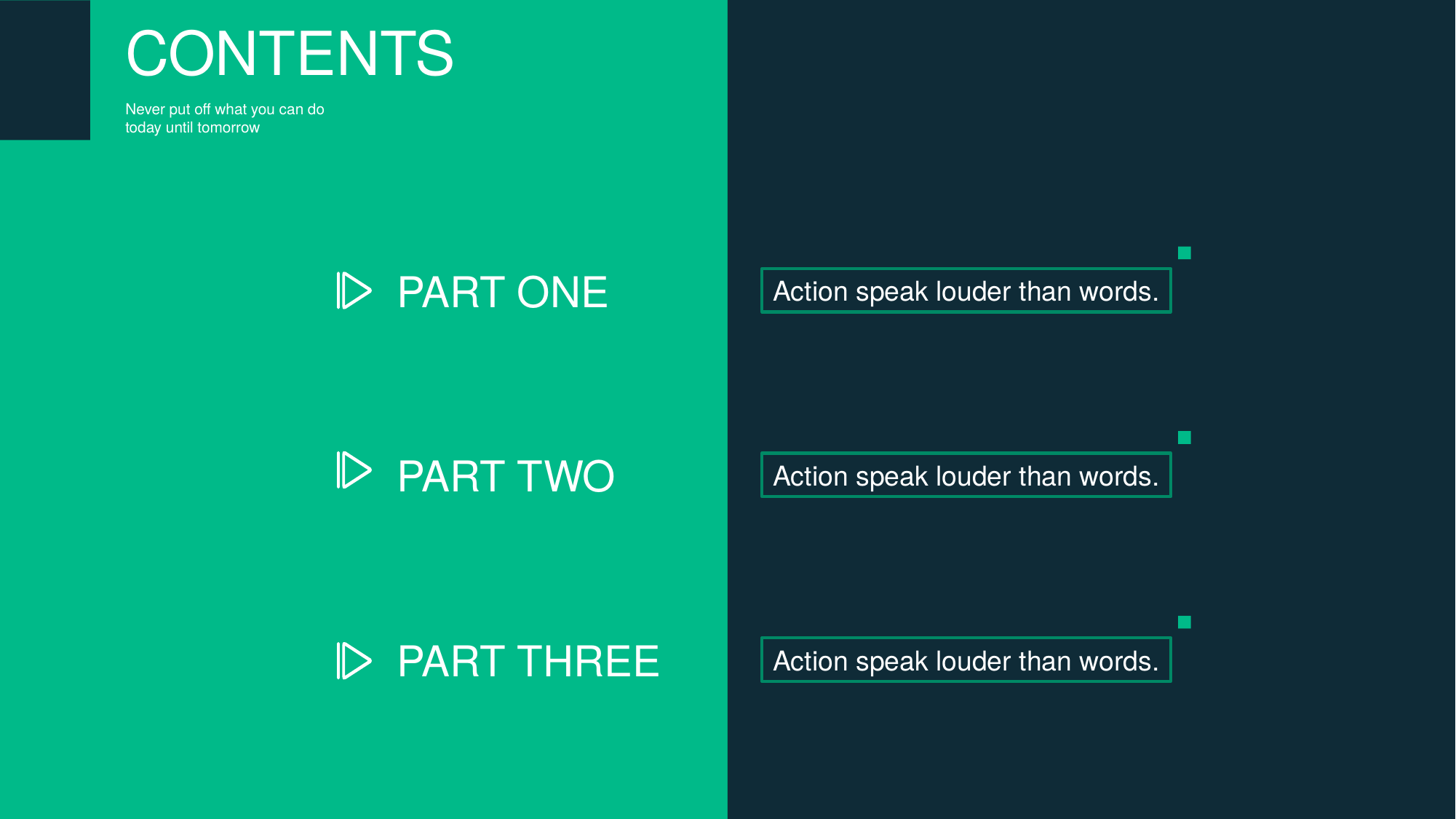

CONTENTS
PPT模板下载：www.1ppt.com/moban/     行业PPT模板：www.1ppt.com/hangye/
节日PPT模板：www.1ppt.com/jieri/           PPT素材下载：www.1ppt.com/sucai/
PPT背景图片：www.1ppt.com/beijing/      PPT图表下载：www.1ppt.com/tubiao/
优秀PPT下载：www.1ppt.com/xiazai/        PPT教程： www.1ppt.com/powerpoint/
Word教程： www.1ppt.com/word/              Excel教程：www.1ppt.com/excel/
资料下载：www.1ppt.com/ziliao/                PPT课件下载：www.1ppt.com/kejian/
范文下载：www.1ppt.com/fanwen/             试卷下载：www.1ppt.com/shiti/
教案下载：www.1ppt.com/jiaoan/        PPT论坛：www.1ppt.cn

Never put off what you can do today until tomorrow

PART ONE
Action speak louder than words.

PART TWO

Action speak louder than words.

PART THREE
Action speak louder than words.